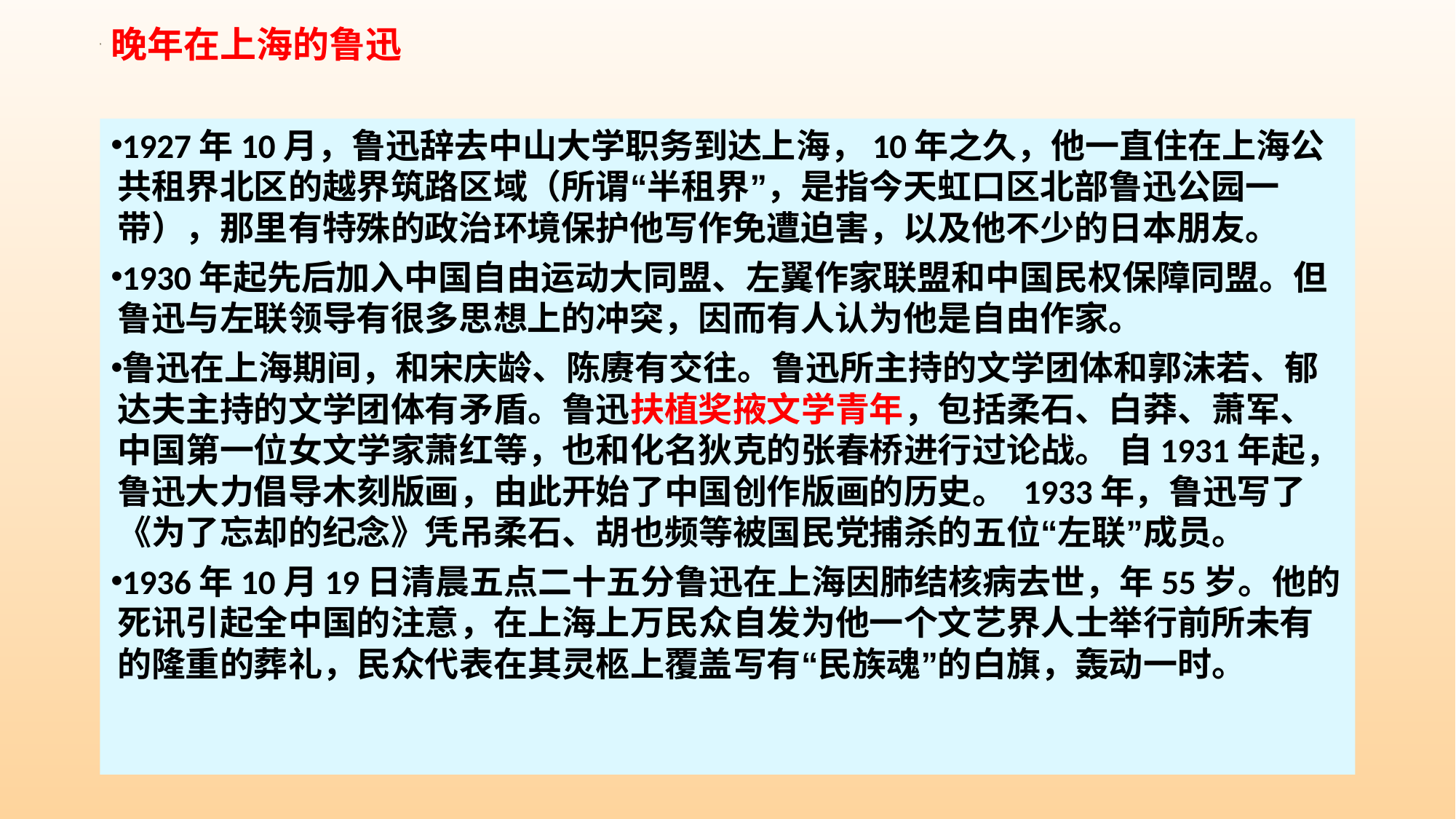

晚年在上海的鲁迅
1927年10月，鲁迅辞去中山大学职务到达上海，10年之久，他一直住在上海公共租界北区的越界筑路区域（所谓“半租界”，是指今天虹口区北部鲁迅公园一带），那里有特殊的政治环境保护他写作免遭迫害，以及他不少的日本朋友。
1930年起先后加入中国自由运动大同盟、左翼作家联盟和中国民权保障同盟。但鲁迅与左联领导有很多思想上的冲突，因而有人认为他是自由作家。
鲁迅在上海期间，和宋庆龄、陈赓有交往。鲁迅所主持的文学团体和郭沫若、郁达夫主持的文学团体有矛盾。鲁迅扶植奖掖文学青年，包括柔石、白莽、萧军、中国第一位女文学家萧红等，也和化名狄克的张春桥进行过论战。 自1931年起，鲁迅大力倡导木刻版画，由此开始了中国创作版画的历史。 1933年，鲁迅写了《为了忘却的纪念》凭吊柔石、胡也频等被国民党捕杀的五位“左联”成员。
1936年10月19日清晨五点二十五分鲁迅在上海因肺结核病去世，年55岁。他的死讯引起全中国的注意，在上海上万民众自发为他一个文艺界人士举行前所未有的隆重的葬礼，民众代表在其灵柩上覆盖写有“民族魂”的白旗，轰动一时。